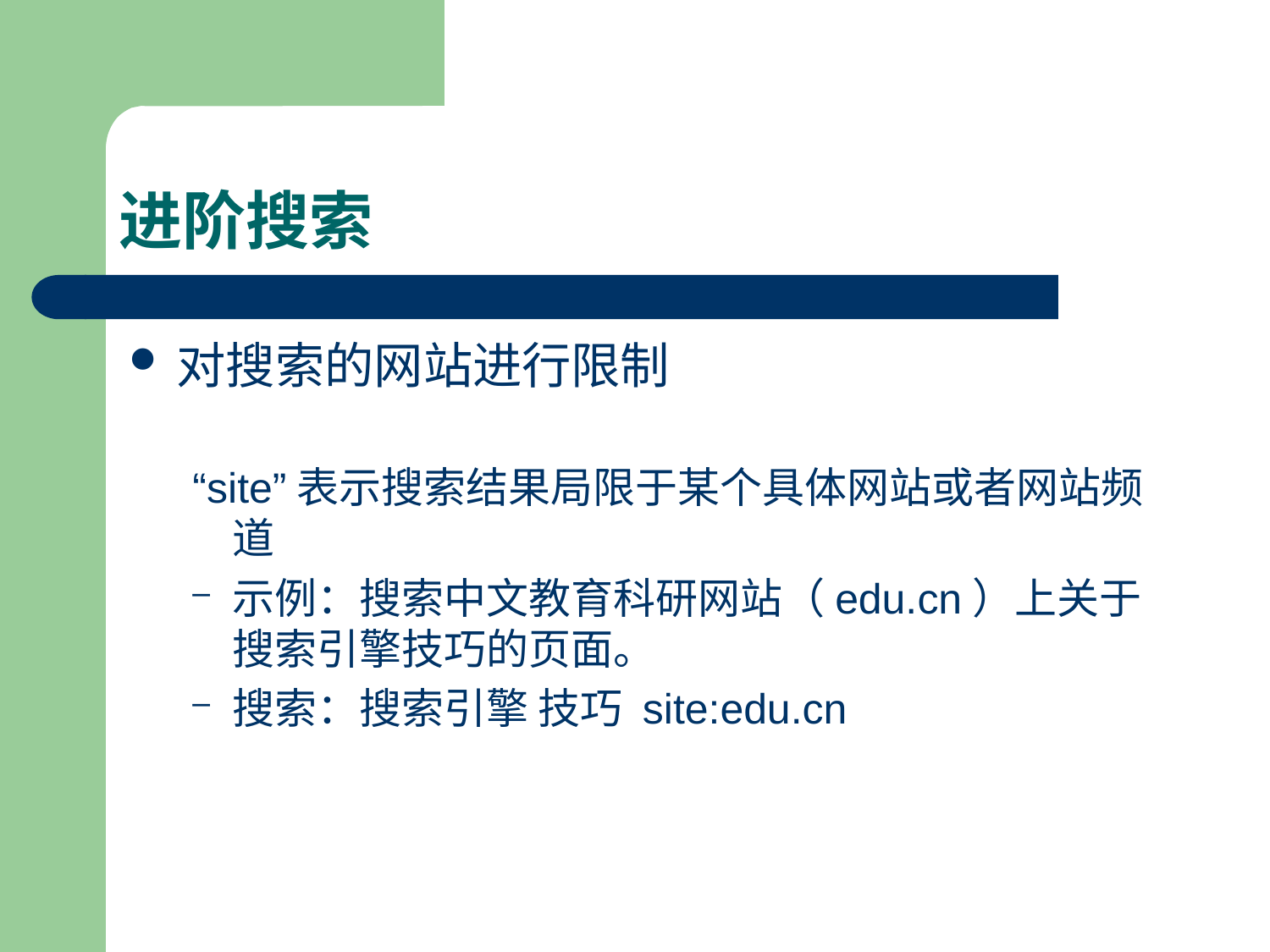

# 进阶搜索
对搜索的网站进行限制

“site”表示搜索结果局限于某个具体网站或者网站频道
示例：搜索中文教育科研网站（edu.cn）上关于搜索引擎技巧的页面。
搜索：搜索引擎 技巧 site:edu.cn